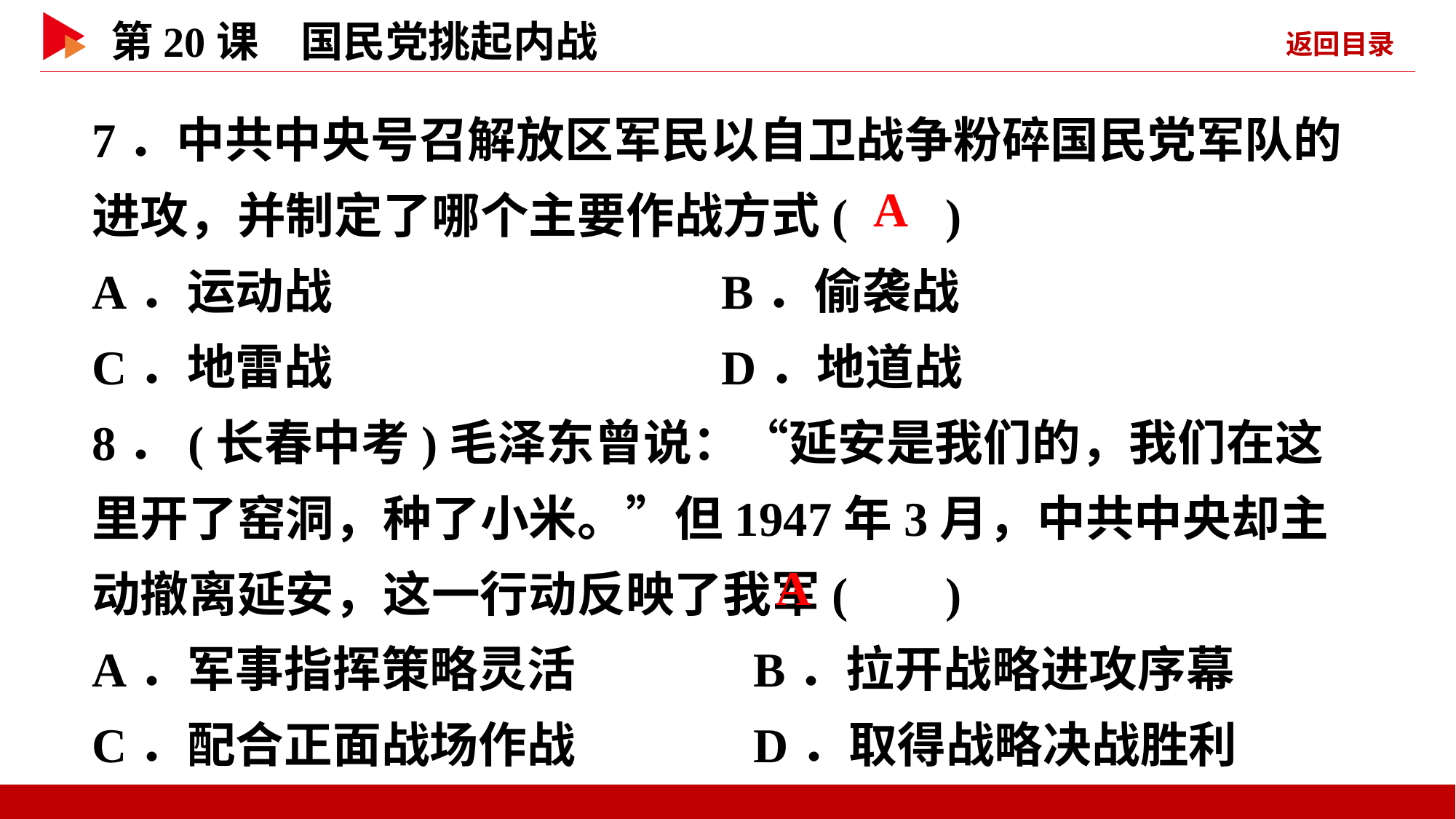

7．中共中央号召解放区军民以自卫战争粉碎国民党军队的进攻，并制定了哪个主要作战方式(        )
A．运动战                                  B．偷袭战
C．地雷战                                  D．地道战
8．(长春中考)毛泽东曾说：“延安是我们的，我们在这里开了窑洞，种了小米。”但1947年3月，中共中央却主动撤离延安，这一行动反映了我军(        )
A．军事指挥策略灵活               B．拉开战略进攻序幕
C．配合正面战场作战               D．取得战略决战胜利
   A
   A